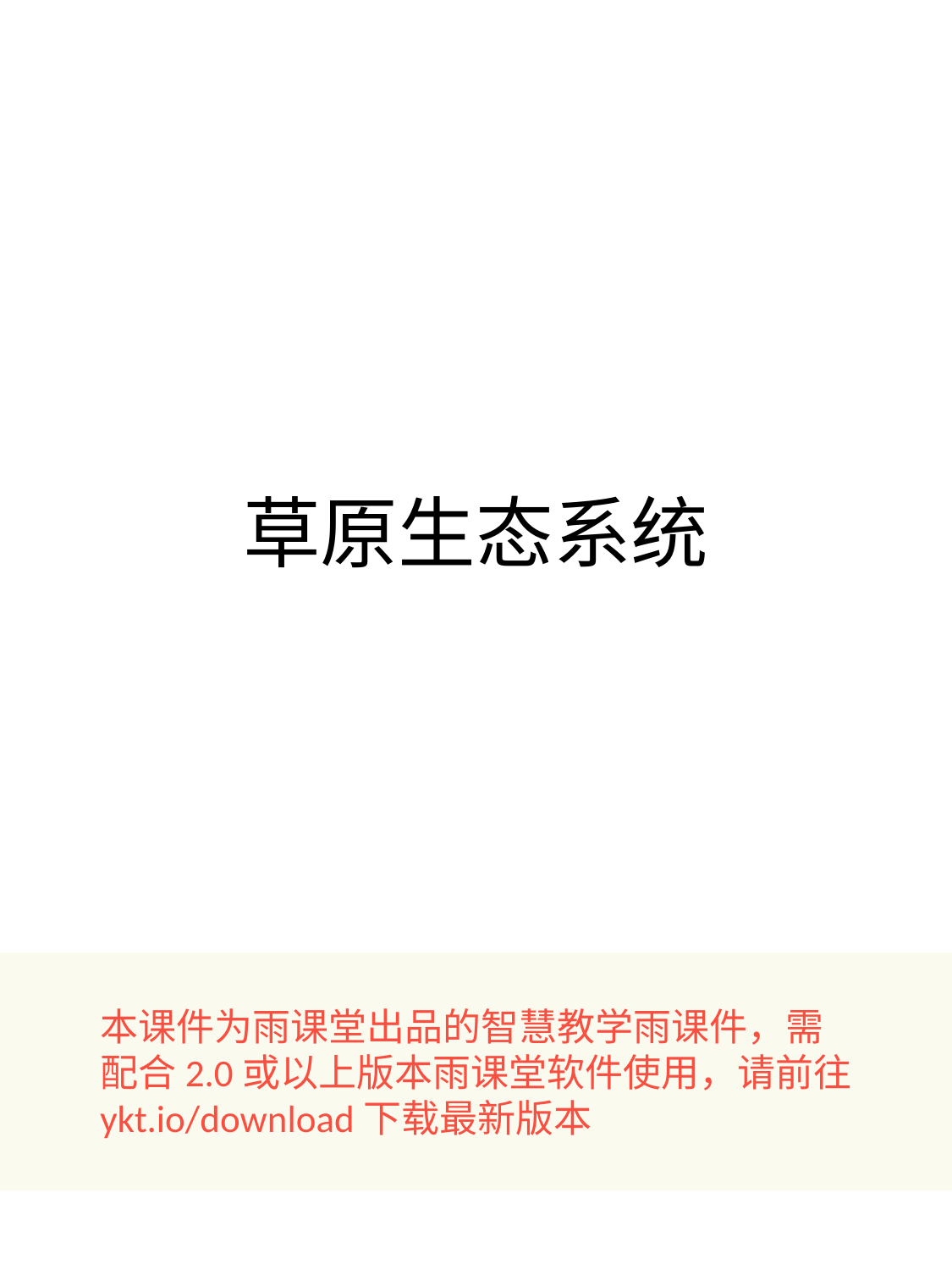

# 草原生态系统

本课件为雨课堂出品的智慧教学雨课件，需
配合2.0或以上版本雨课堂软件使用，请前往
ykt.io/download下载最新版本